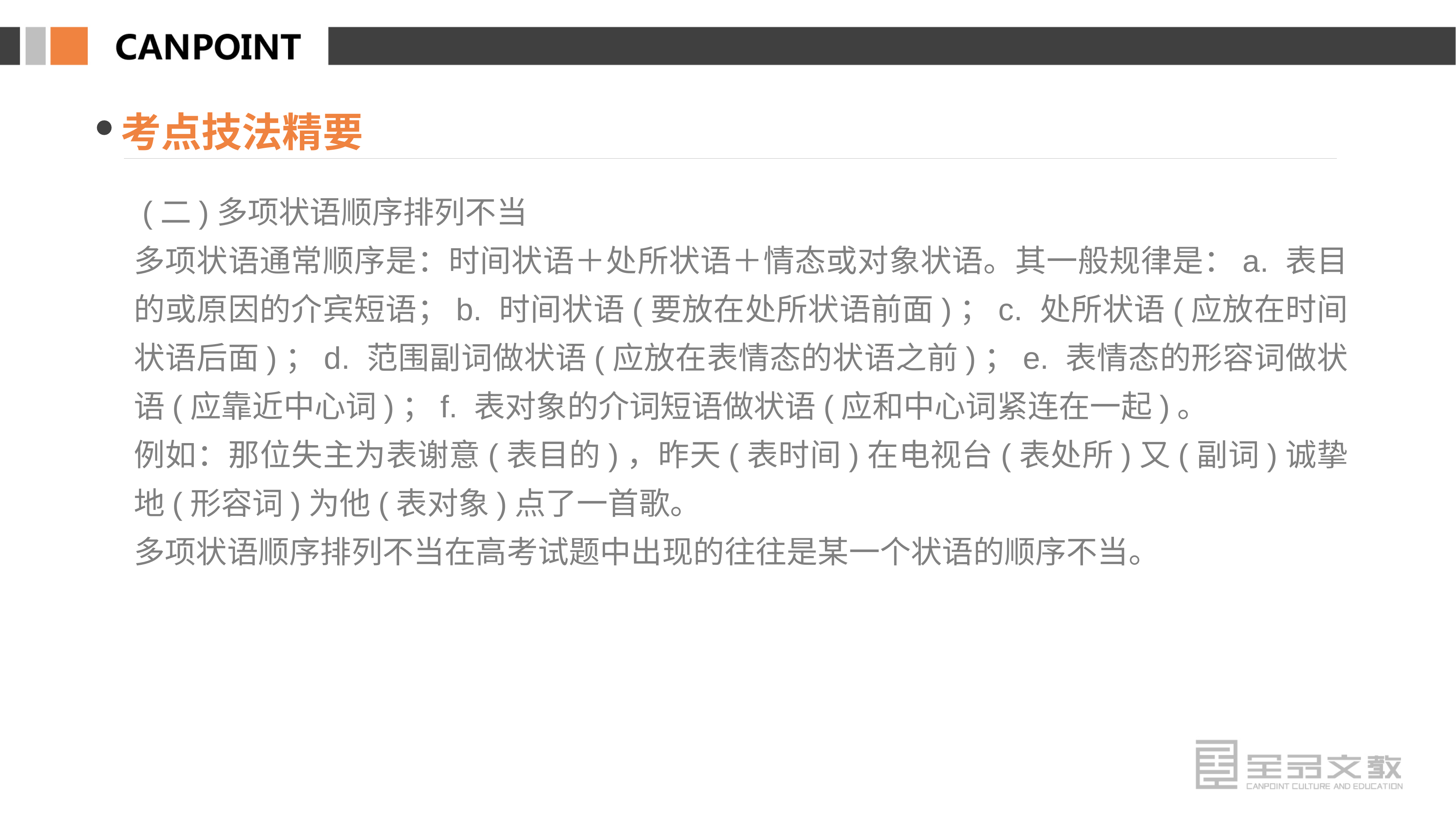

考点技法精要

 (二)多项状语顺序排列不当
多项状语通常顺序是：时间状语＋处所状语＋情态或对象状语。其一般规律是：a. 表目的或原因的介宾短语；b. 时间状语(要放在处所状语前面)；c. 处所状语(应放在时间状语后面)；d. 范围副词做状语(应放在表情态的状语之前)；e. 表情态的形容词做状语(应靠近中心词)；f. 表对象的介词短语做状语(应和中心词紧连在一起)。
例如：那位失主为表谢意(表目的)，昨天(表时间)在电视台(表处所)又(副词)诚挚地(形容词)为他(表对象)点了一首歌。
多项状语顺序排列不当在高考试题中出现的往往是某一个状语的顺序不当。